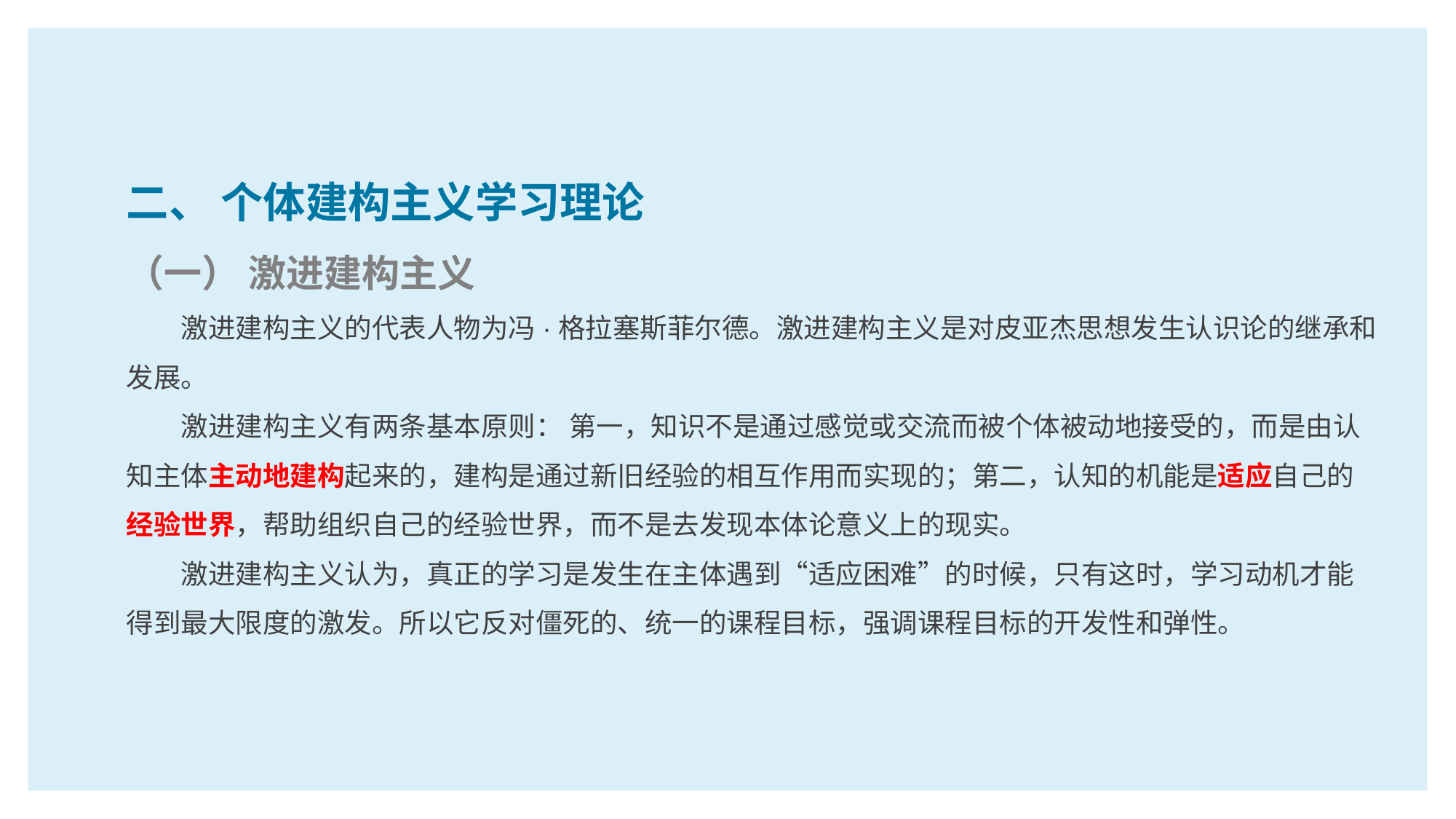

二、 个体建构主义学习理论
（一） 激进建构主义
激进建构主义的代表人物为冯·格拉塞斯菲尔德。激进建构主义是对皮亚杰思想发生认识论的继承和发展。
激进建构主义有两条基本原则： 第一，知识不是通过感觉或交流而被个体被动地接受的，而是由认知主体主动地建构起来的，建构是通过新旧经验的相互作用而实现的；第二，认知的机能是适应自己的经验世界，帮助组织自己的经验世界，而不是去发现本体论意义上的现实。
激进建构主义认为，真正的学习是发生在主体遇到“适应困难”的时候，只有这时，学习动机才能得到最大限度的激发。所以它反对僵死的、统一的课程目标，强调课程目标的开发性和弹性。